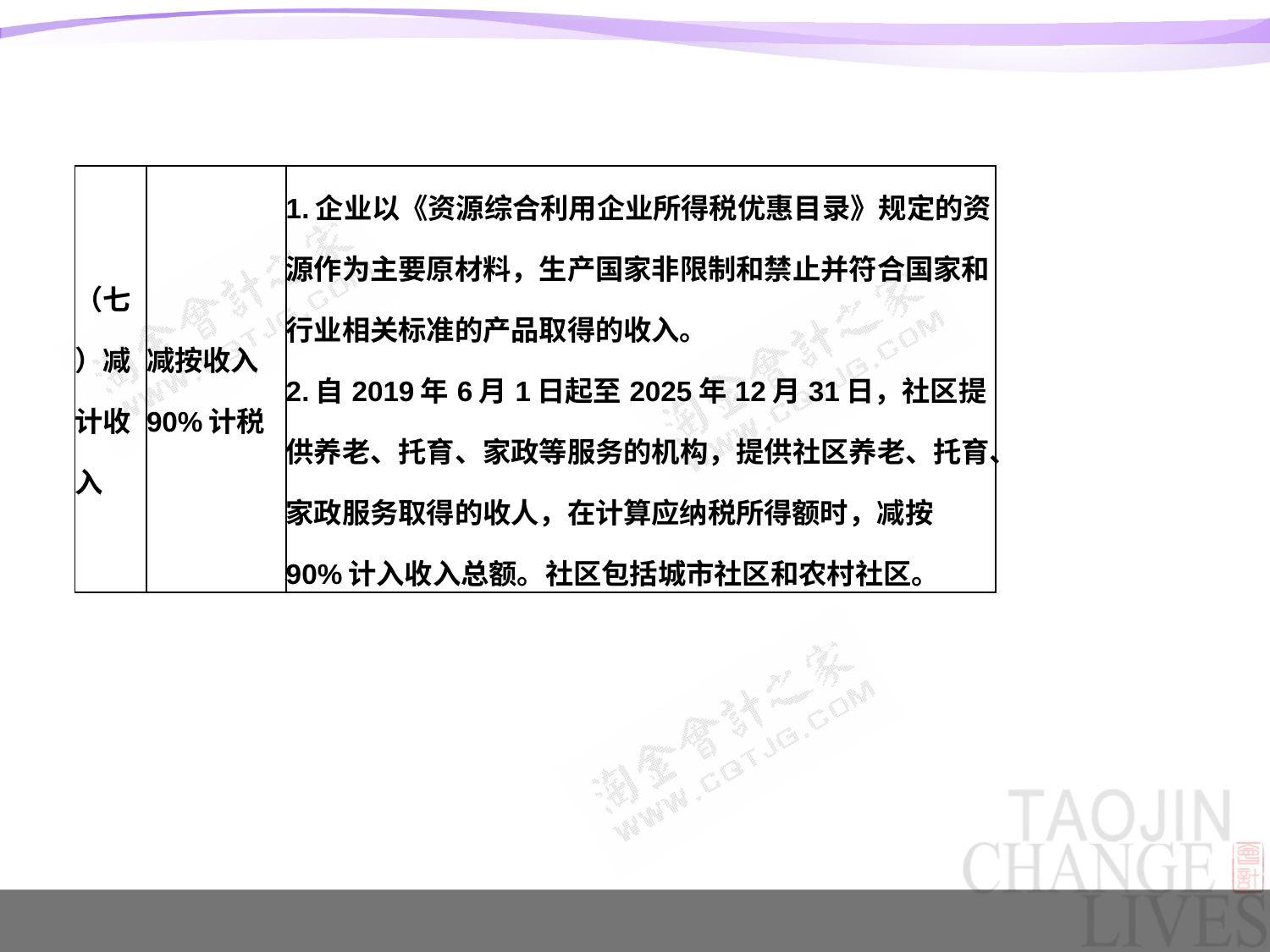

#
| （七）减计收入 | 减按收入90%计税 | 1.企业以《资源综合利用企业所得税优惠目录》规定的资源作为主要原材料，生产国家非限制和禁止并符合国家和行业相关标准的产品取得的收入。 2.自2019年6月1日起至2025年12月31日，社区提供养老、托育、家政等服务的机构，提供社区养老、托育、家政服务取得的收人，在计算应纳税所得额时，减按90%计入收入总额。社区包括城市社区和农村社区。 |
| --- | --- | --- |